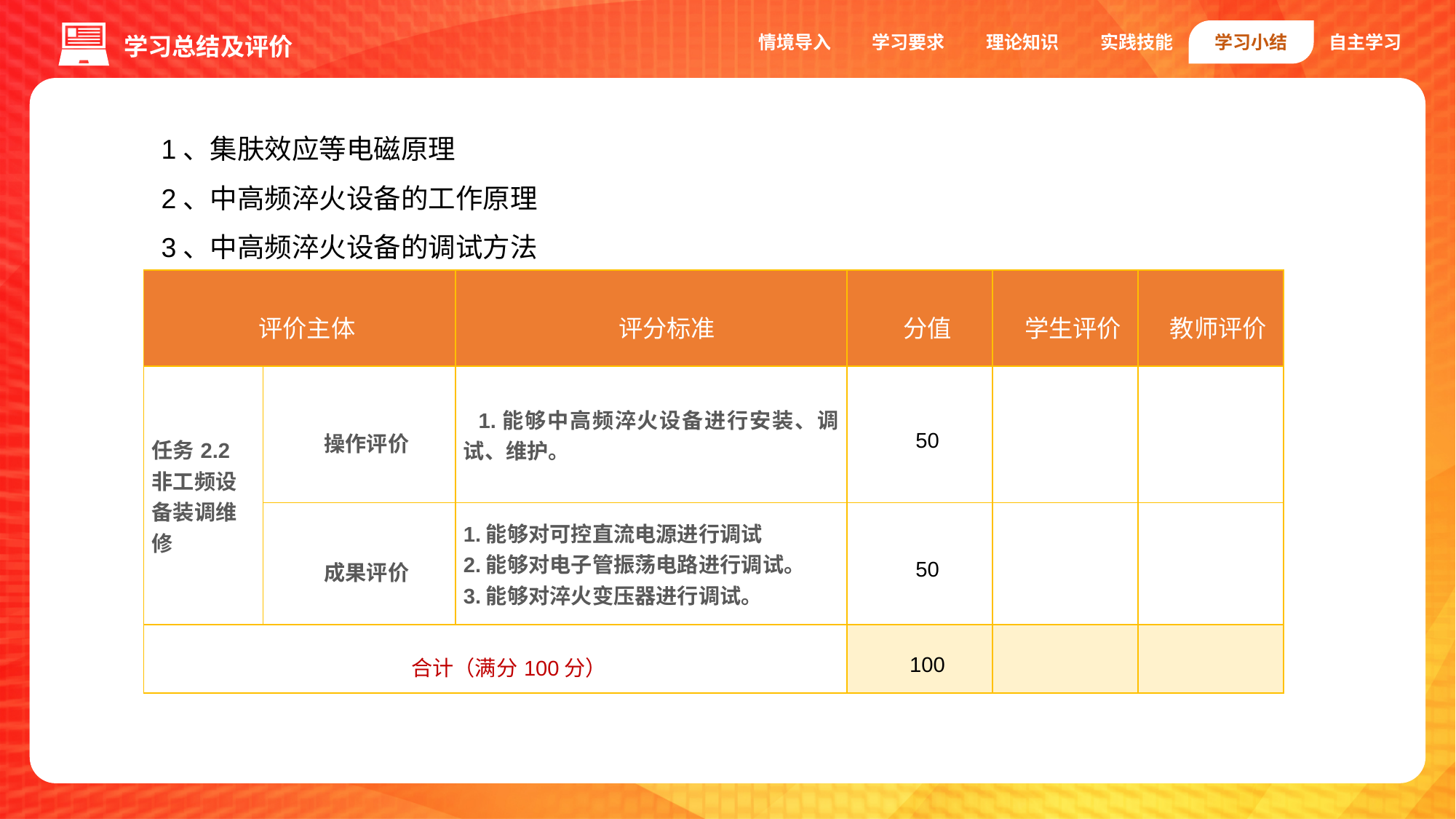

情境导入
学习要求
理论知识
实践技能
学习小结
自主学习

学习总结及评价
1、集肤效应等电磁原理
2、中高频淬火设备的工作原理
3、中高频淬火设备的调试方法
| 评价主体 |  | 评分标准 | 分值 | 学生评价 | 教师评价 |
| --- | --- | --- | --- | --- | --- |
| 任务2.2 非工频设备装调维修 | 操作评价 | 1.能够中高频淬火设备进行安装、调试、维护。 | 50 |  |  |
|  | 成果评价 | 1.能够对可控直流电源进行调试 2.能够对电子管振荡电路进行调试。 3.能够对淬火变压器进行调试。 | 50 |  |  |
| 合计（满分100分） |  |  | 100 |  |  |